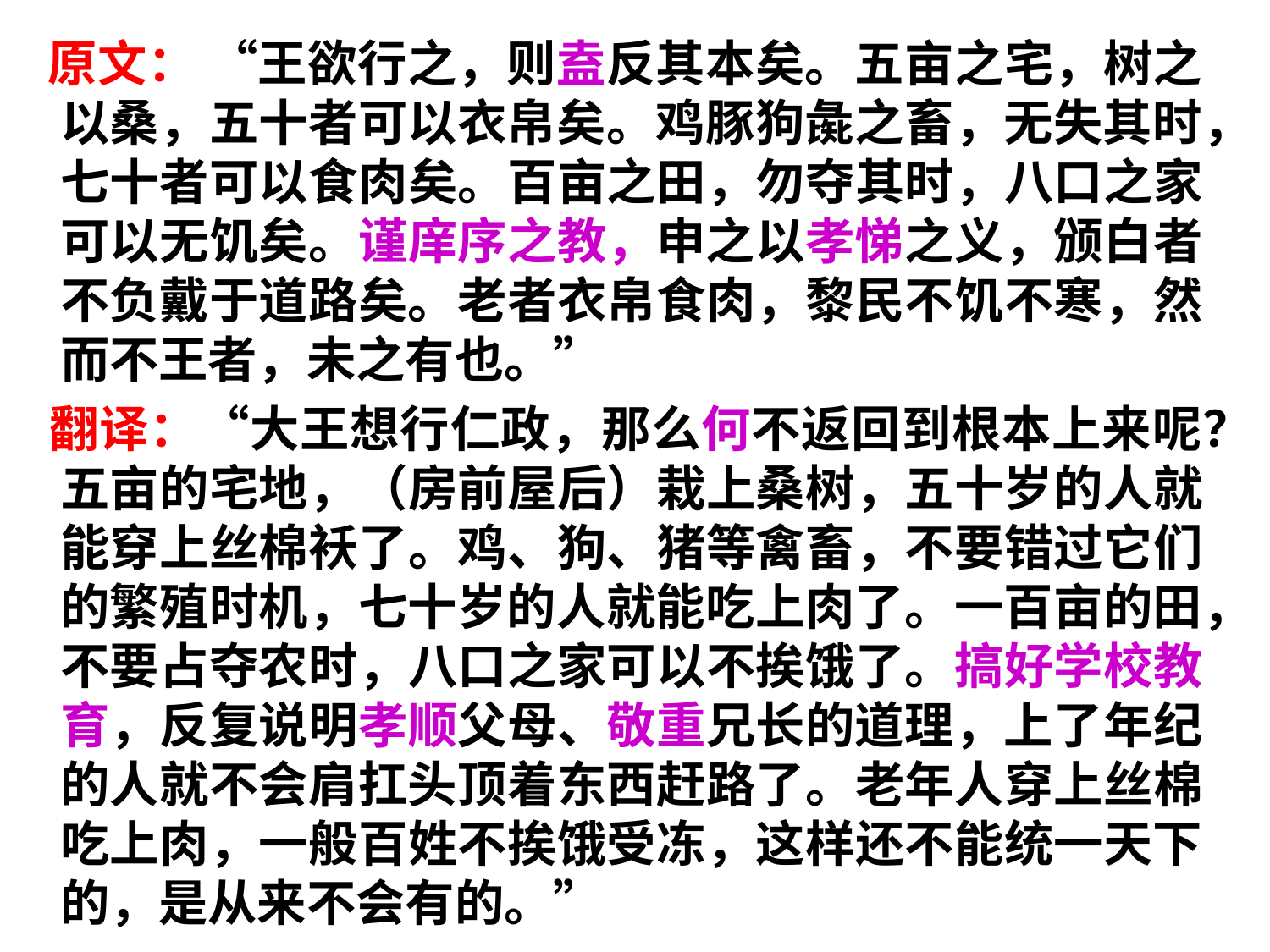

# 原文： “王欲行之，则盍反其本矣。五亩之宅，树之以桑，五十者可以衣帛矣。鸡豚狗彘之畜，无失其时，七十者可以食肉矣。百亩之田，勿夺其时，八口之家可以无饥矣。谨庠序之教，申之以孝悌之义，颁白者不负戴于道路矣。老者衣帛食肉，黎民不饥不寒，然而不王者，未之有也。”
  翻译：“大王想行仁政，那么何不返回到根本上来呢？五亩的宅地，（房前屋后）栽上桑树，五十岁的人就能穿上丝棉袄了。鸡、狗、猪等禽畜，不要错过它们的繁殖时机，七十岁的人就能吃上肉了。一百亩的田，不要占夺农时，八口之家可以不挨饿了。搞好学校教育，反复说明孝顺父母、敬重兄长的道理，上了年纪的人就不会肩扛头顶着东西赶路了。老年人穿上丝棉吃上肉，一般百姓不挨饿受冻，这样还不能统一天下的，是从来不会有的。”